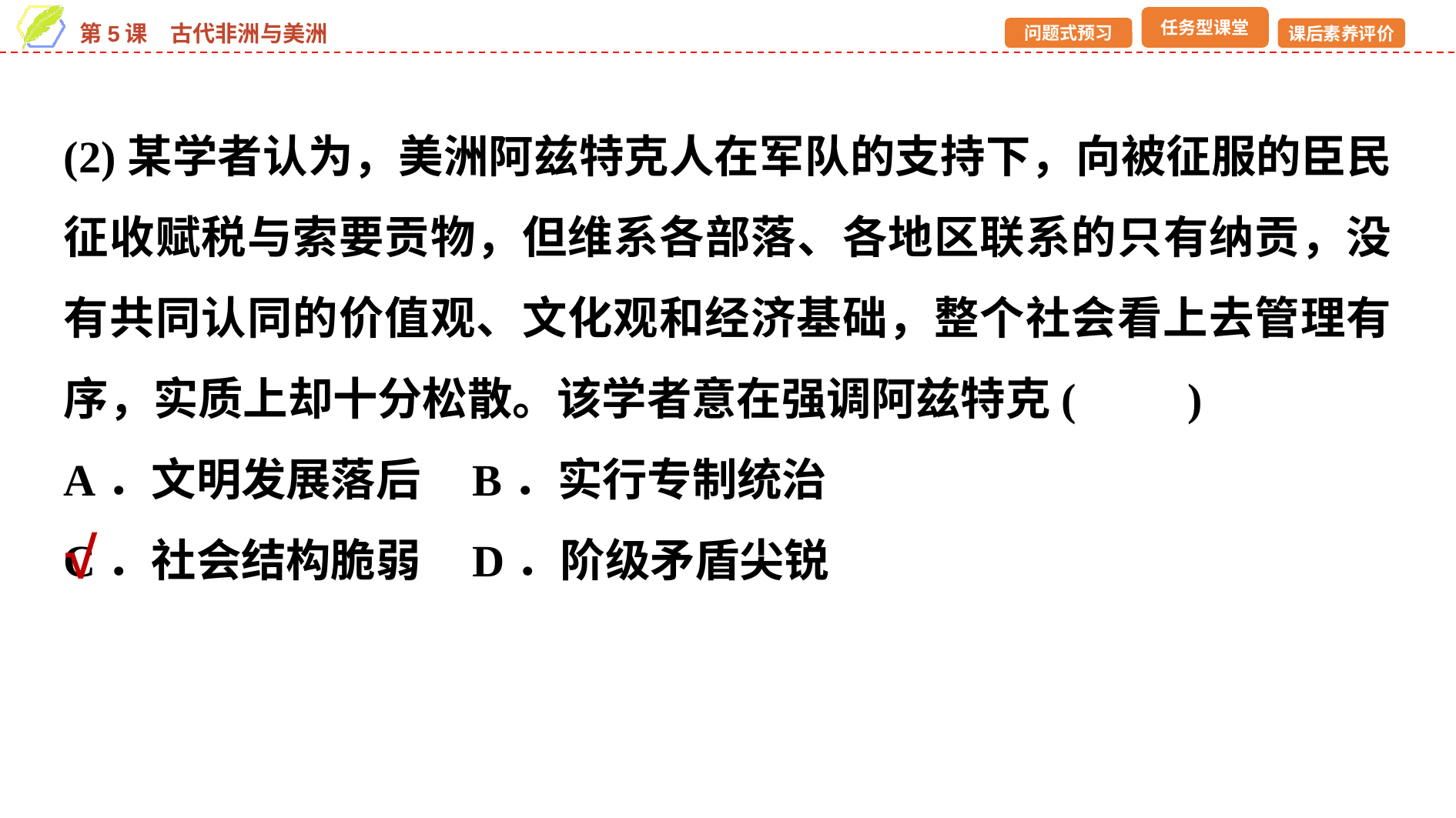

(2)某学者认为，美洲阿兹特克人在军队的支持下，向被征服的臣民征收赋税与索要贡物，但维系各部落、各地区联系的只有纳贡，没有共同认同的价值观、文化观和经济基础，整个社会看上去管理有序，实质上却十分松散。该学者意在强调阿兹特克(　　)
A．文明发展落后    B．实行专制统治
C．社会结构脆弱    D．阶级矛盾尖锐
√